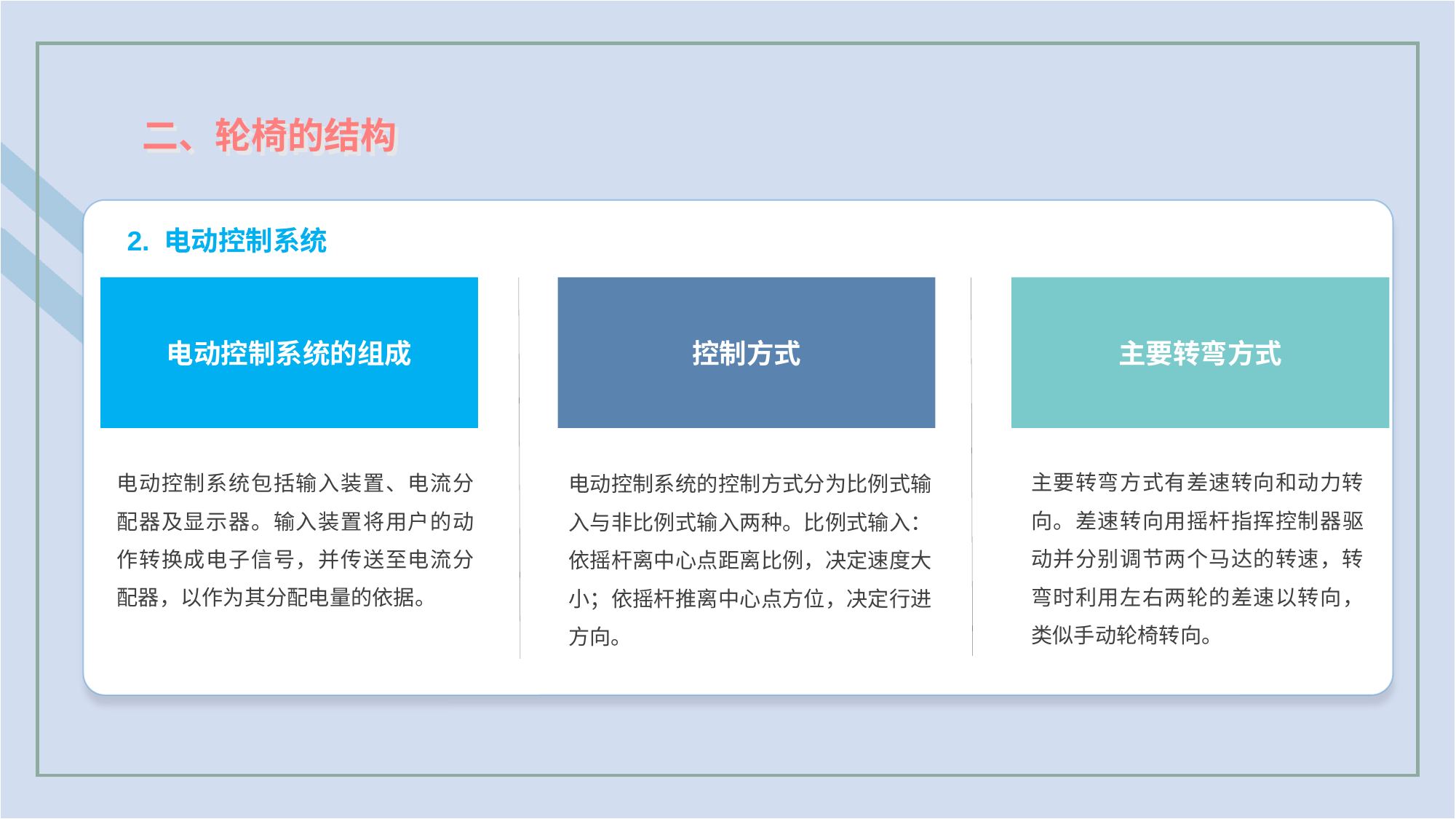

二、轮椅的结构

2. 电动控制系统
电动控制系统的组成
控制方式
主要转弯方式
主要转弯方式有差速转向和动力转向。差速转向用摇杆指挥控制器驱动并分别调节两个马达的转速，转弯时利用左右两轮的差速以转向，类似手动轮椅转向。
电动控制系统包括输入装置、电流分配器及显示器。输入装置将用户的动作转换成电子信号，并传送至电流分配器，以作为其分配电量的依据。
电动控制系统的控制方式分为比例式输入与非比例式输入两种。比例式输入：依摇杆离中心点距离比例，决定速度大小；依摇杆推离中心点方位，决定行进方向。